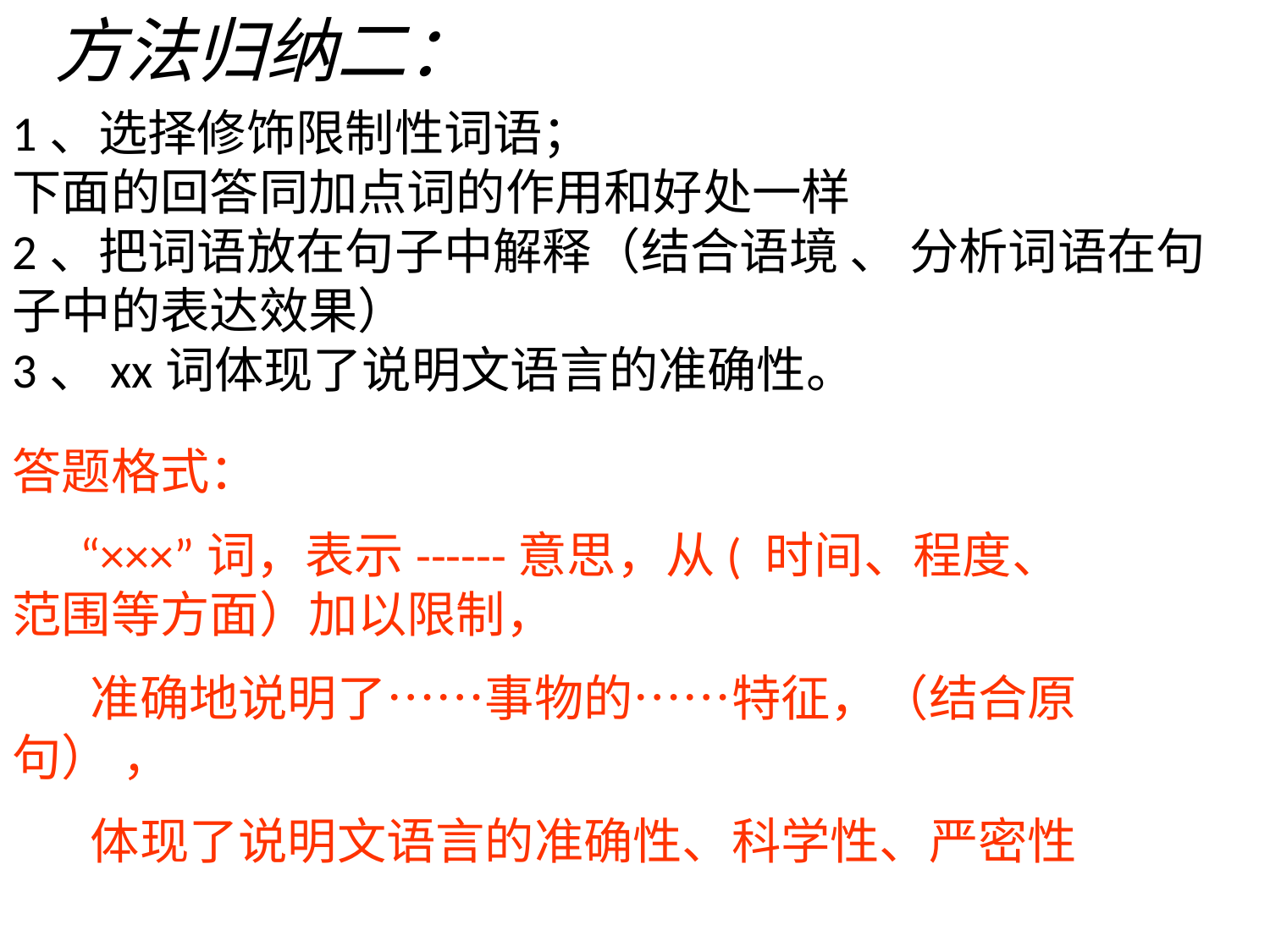

方法归纳二：
1、选择修饰限制性词语；
下面的回答同加点词的作用和好处一样
2、把词语放在句子中解释（结合语境 、 分析词语在句子中的表达效果）
3、xx词体现了说明文语言的准确性。
答题格式：
      “×××”词，表示------意思，从( 时间、程度、 范围等方面）加以限制，
      准确地说明了……事物的……特征，（结合原句） ，
      体现了说明文语言的准确性、科学性、严密性